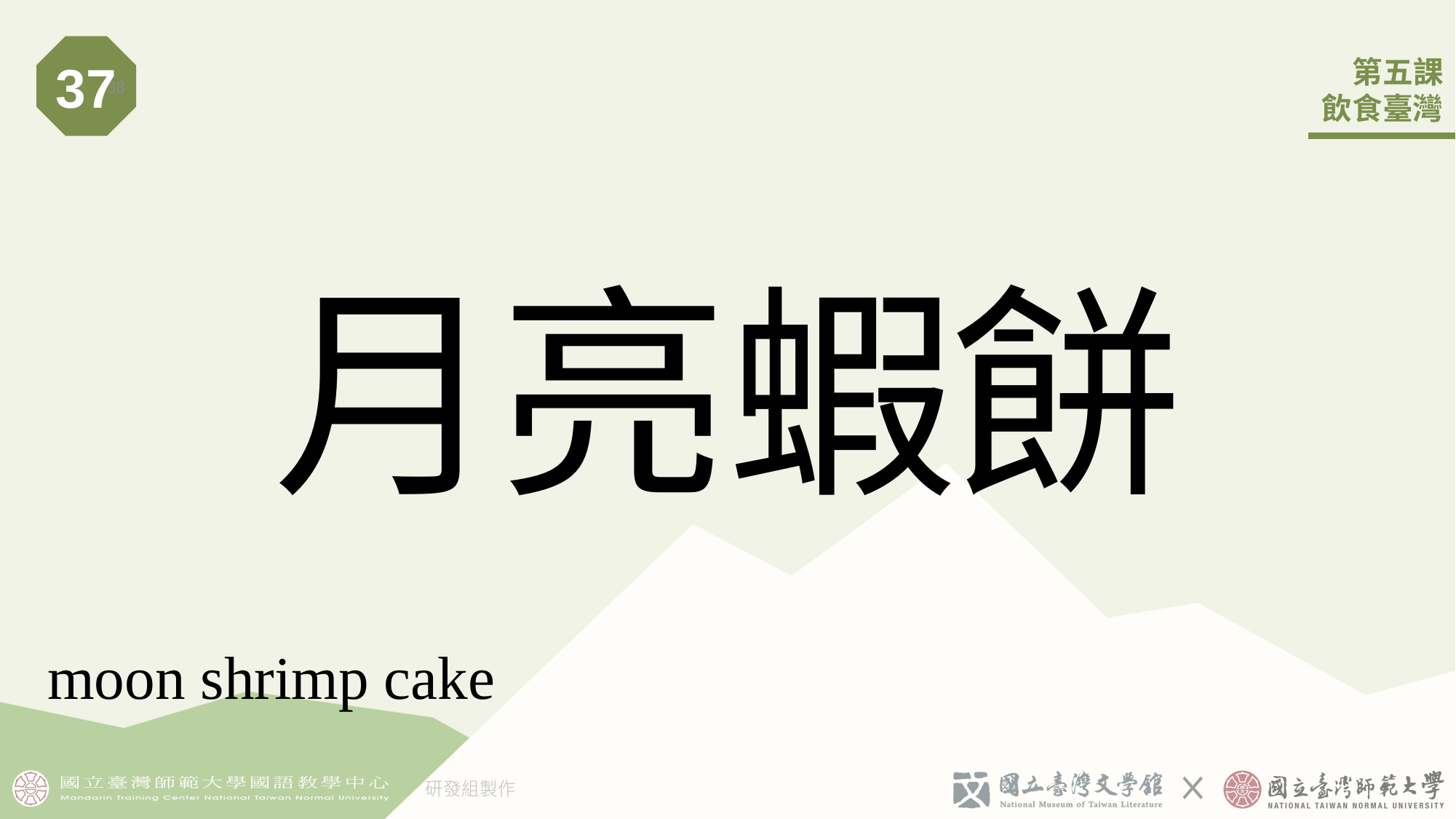

37
38
# 月亮蝦餅
moon shrimp cake